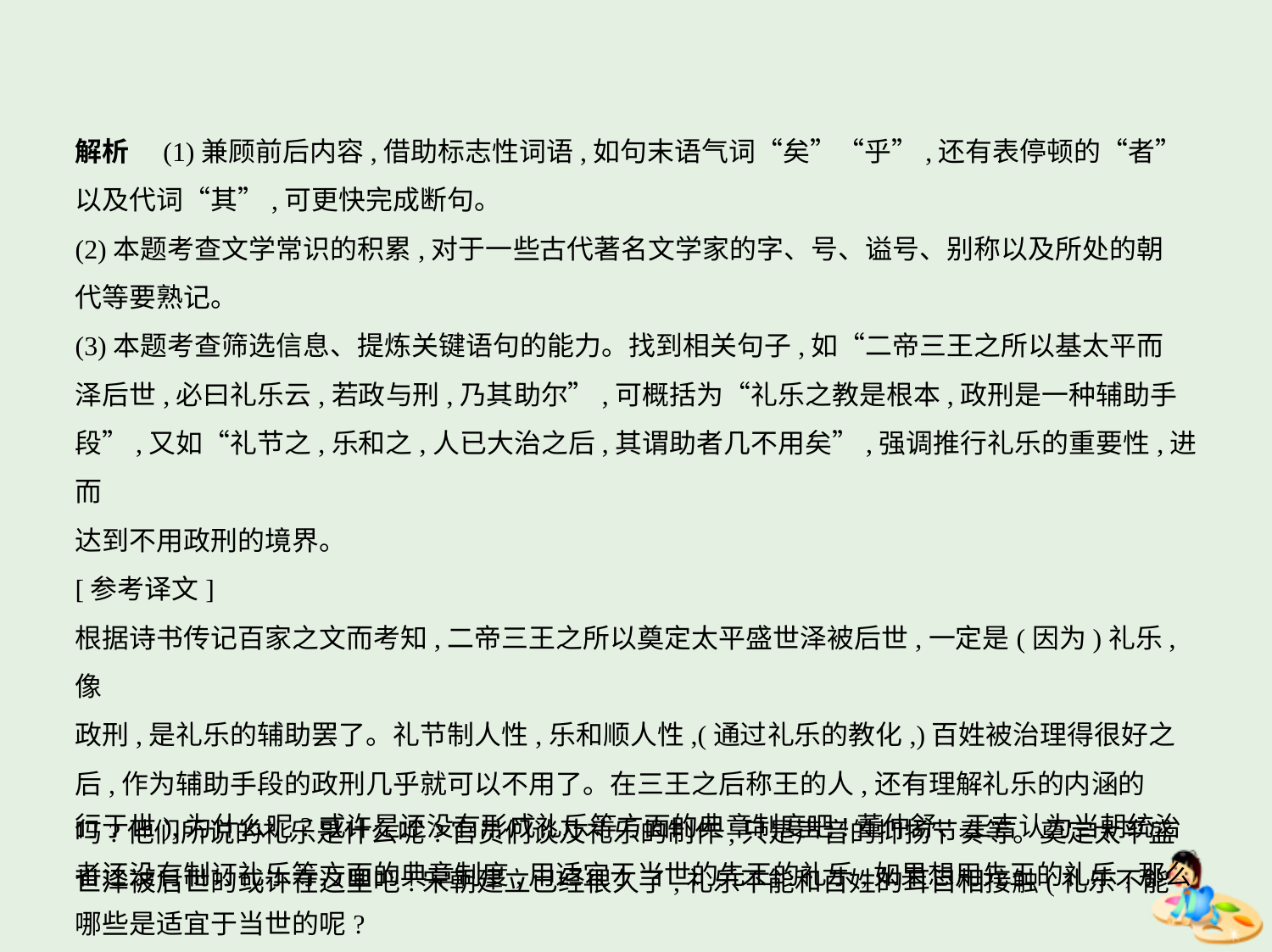

解析　(1)兼顾前后内容,借助标志性词语,如句末语气词“矣”“乎”,还有表停顿的“者”
以及代词“其”,可更快完成断句。
(2)本题考查文学常识的积累,对于一些古代著名文学家的字、号、谥号、别称以及所处的朝
代等要熟记。
(3)本题考查筛选信息、提炼关键语句的能力。找到相关句子,如“二帝三王之所以基太平而
泽后世,必曰礼乐云,若政与刑,乃其助尔”,可概括为“礼乐之教是根本,政刑是一种辅助手
段”,又如“礼节之,乐和之,人已大治之后,其谓助者几不用矣”,强调推行礼乐的重要性,进而
达到不用政刑的境界。
[参考译文]
根据诗书传记百家之文而考知,二帝三王之所以奠定太平盛世泽被后世,一定是(因为)礼乐,像
政刑,是礼乐的辅助罢了。礼节制人性,乐和顺人性,(通过礼乐的教化,)百姓被治理得很好之
后,作为辅助手段的政刑几乎就可以不用了。在三王之后称王的人,还有理解礼乐的内涵的
吗?他们所说的礼乐是什么呢?官员们谈及礼乐的制作,只是声音的抑扬节奏等。奠定太平盛
世泽被后世的或许在这里吧!宋朝建立已经很久了,礼乐不能和百姓的耳目相接触(礼乐不能
行于世),为什么呢?或许是还没有形成礼乐等方面的典章制度吧!董仲舒、王吉认为当朝统治
者还没有制订礼乐等方面的典章制度,用适宜于当世的先王的礼乐,如果想用先王的礼乐,那么
哪些是适宜于当世的呢?